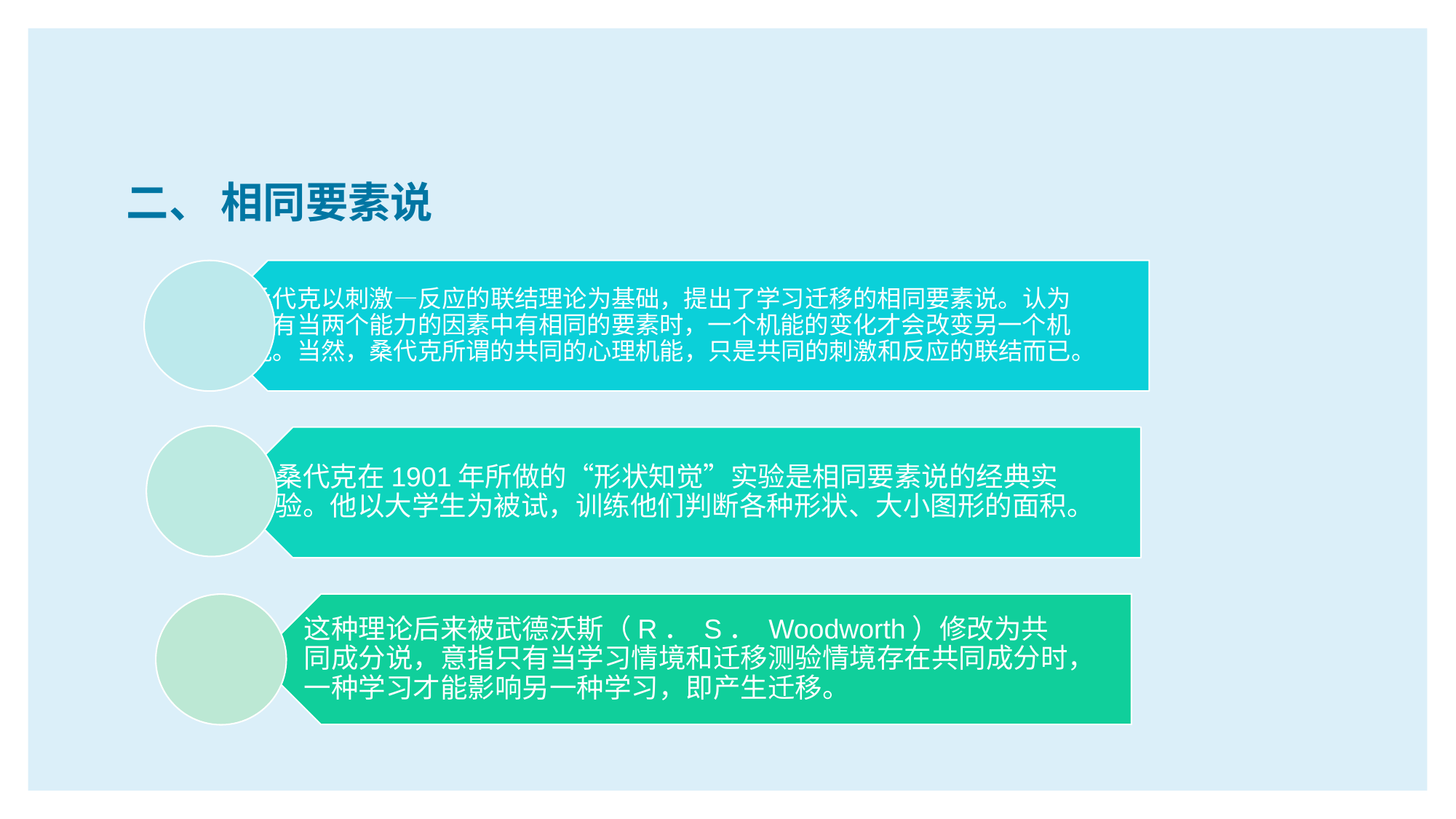

二、 相同要素说

桑代克以刺激—反应的联结理论为基础，提出了学习迁移的相同要素说。认为只有当两个能力的因素中有相同的要素时，一个机能的变化才会改变另一个机能。当然，桑代克所谓的共同的心理机能，只是共同的刺激和反应的联结而已。
桑代克在1901年所做的“形状知觉”实验是相同要素说的经典实验。他以大学生为被试，训练他们判断各种形状、大小图形的面积。
这种理论后来被武德沃斯（R． S． Woodworth）修改为共同成分说，意指只有当学习情境和迁移测验情境存在共同成分时，一种学习才能影响另一种学习，即产生迁移。